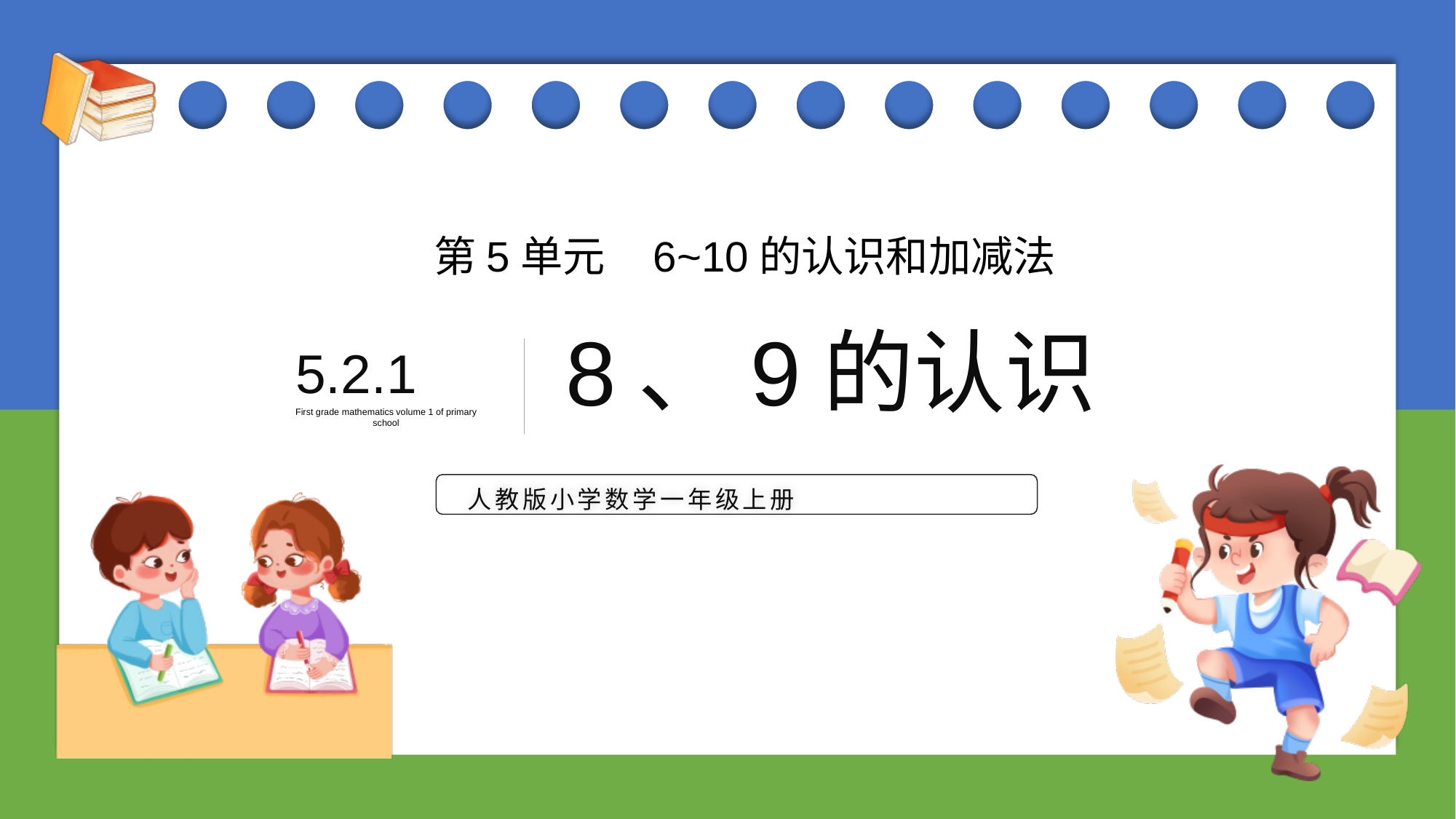

第5单元    6~10的认识和加减法
8、9的认识
5.2.1
First grade mathematics volume 1 of primary school

人教版小学数学一年级上册